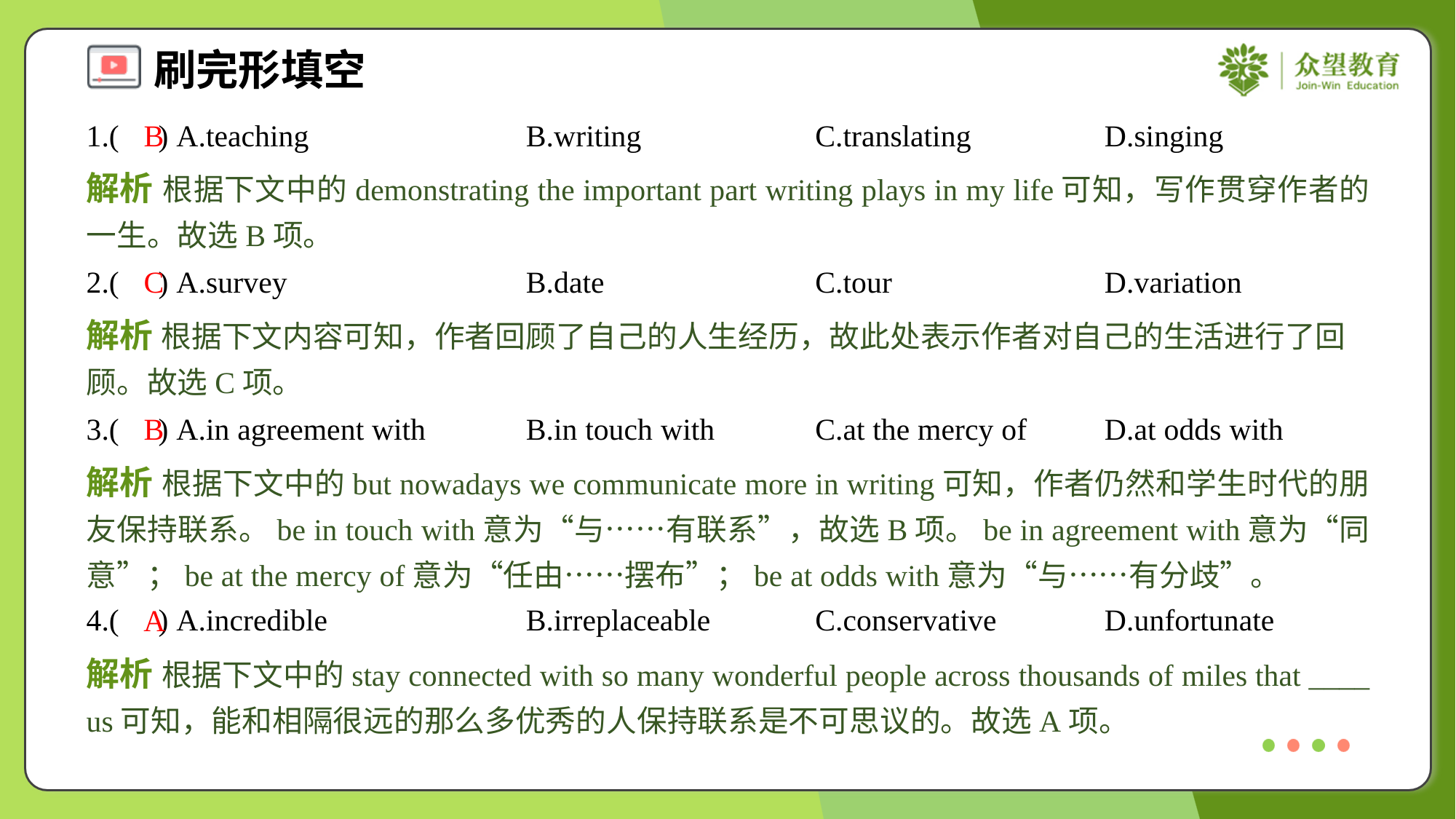

1.(     ) A.teaching	B.writing	C.translating	D.singing
B
解析 根据下文中的demonstrating the important part writing plays in my life可知，写作贯穿作者的一生。故选B项。
2.(     ) A.survey	B.date	C.tour	D.variation
C
解析 根据下文内容可知，作者回顾了自己的人生经历，故此处表示作者对自己的生活进行了回顾。故选C项。
3.(     ) A.in agreement with	B.in touch with	C.at the mercy of	D.at odds with
B
解析 根据下文中的but nowadays we communicate more in writing可知，作者仍然和学生时代的朋友保持联系。be in touch with意为“与……有联系”，故选B项。be in agreement with意为“同意”；be at the mercy of意为“任由……摆布”；be at odds with意为“与……有分歧”。
4.(     ) A.incredible	B.irreplaceable	C.conservative	D.unfortunate
A
解析 根据下文中的stay connected with so many wonderful people across thousands of miles that ____ us可知，能和相隔很远的那么多优秀的人保持联系是不可思议的。故选A项。